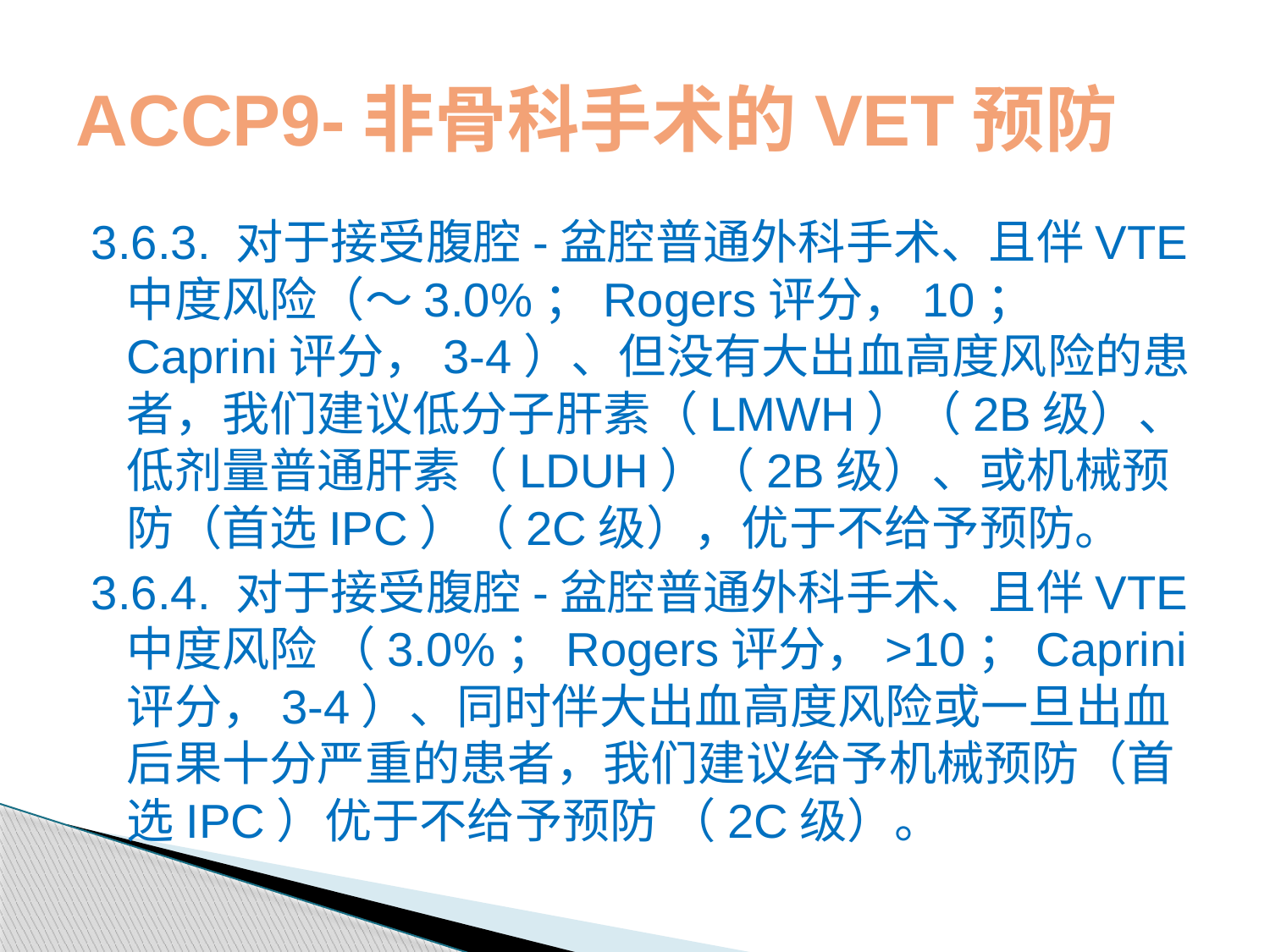

# ACCP9-非骨科手术的VET预防
3.6.3. 对于接受腹腔-盆腔普通外科手术、且伴VTE 中度风险（～3.0%；Rogers评分，10；Caprini评分，3-4）、但没有大出血高度风险的患者，我们建议低分子肝素（LMWH）（2B级）、低剂量普通肝素（LDUH）（2B级）、或机械预防（首选IPC）（2C级），优于不给予预防。
3.6.4. 对于接受腹腔-盆腔普通外科手术、且伴VTE 中度风险 （3.0%；Rogers评分，>10；Caprini评分，3-4）、同时伴大出血高度风险或一旦出血后果十分严重的患者，我们建议给予机械预防（首选IPC）优于不给予预防 （2C级）。